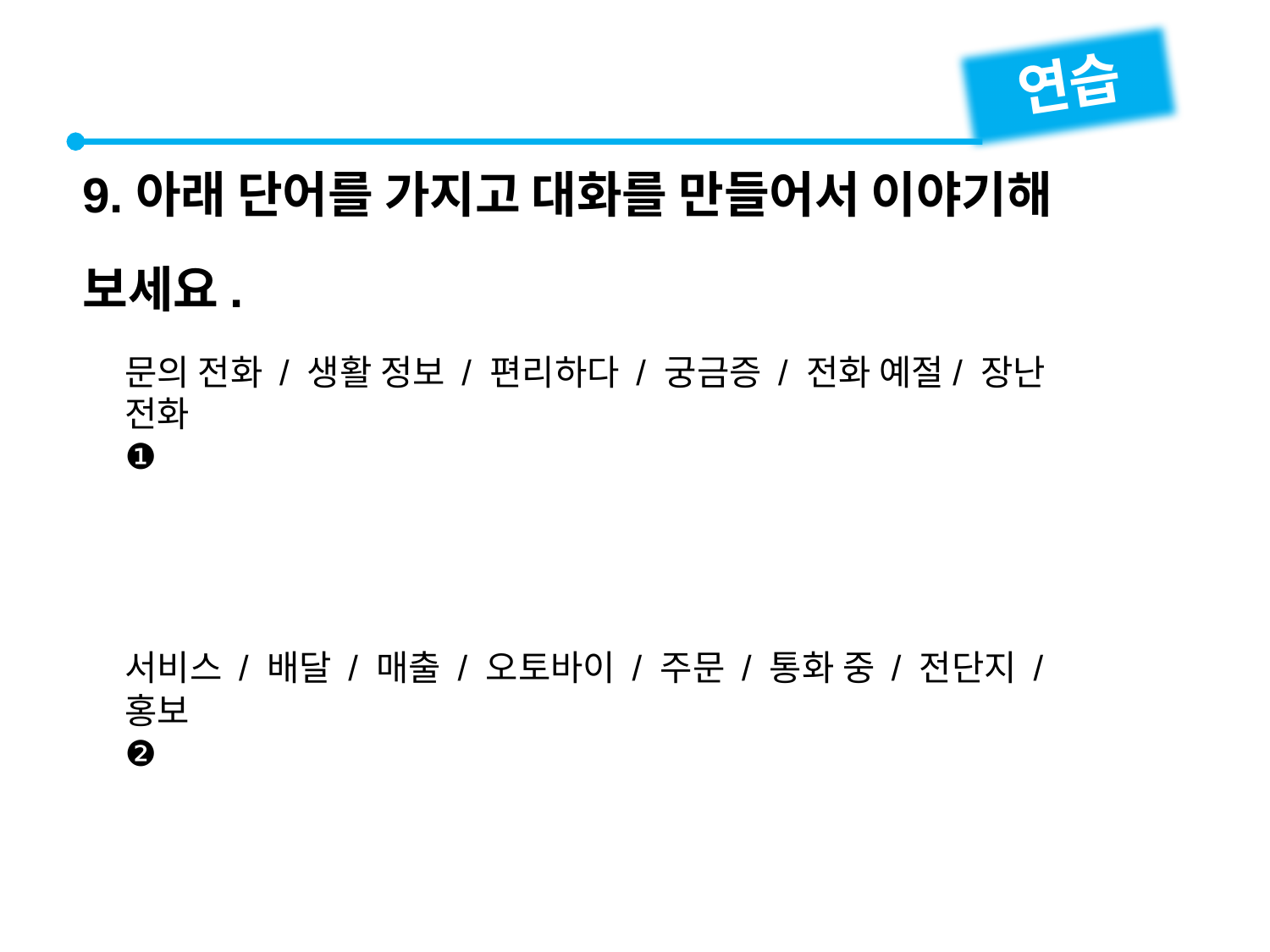

연습
9.아래 단어를 가지고 대화를 만들어서 이야기해 보세요.
문의 전화 / 생활 정보 / 편리하다 / 궁금증 / 전화 예절/ 장난 전화
❶

서비스 / 배달 / 매출 / 오토바이 / 주문 / 통화 중 / 전단지 / 홍보
❷